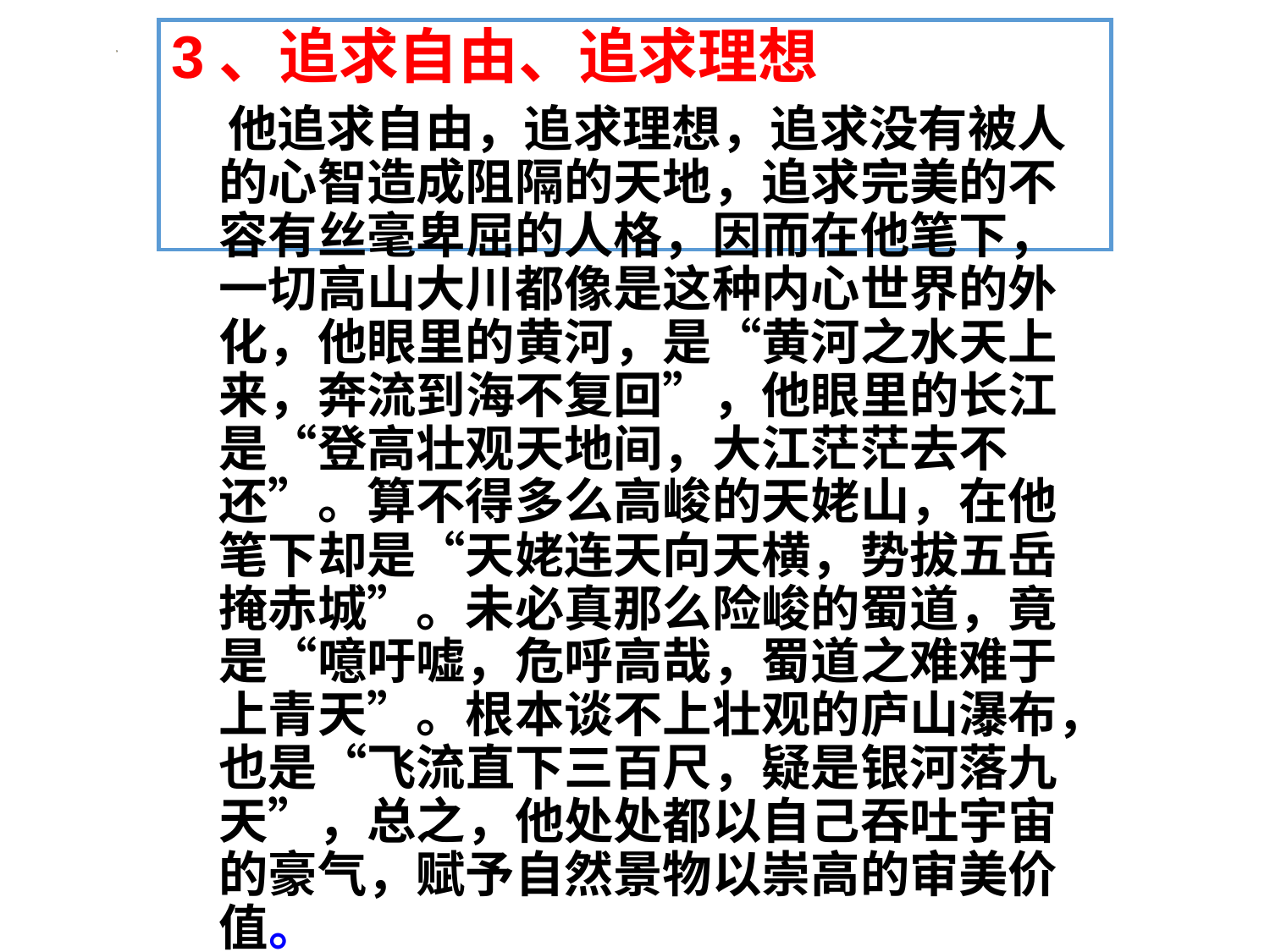

3、追求自由、追求理想
    他追求自由，追求理想，追求没有被人的心智造成阻隔的天地，追求完美的不容有丝毫卑屈的人格，因而在他笔下，一切高山大川都像是这种内心世界的外化，他眼里的黄河，是“黄河之水天上来，奔流到海不复回”，他眼里的长江是“登高壮观天地间，大江茫茫去不还”。算不得多么高峻的天姥山，在他笔下却是“天姥连天向天横，势拔五岳掩赤城”。未必真那么险峻的蜀道，竟是“噫吁嘘，危呼高哉，蜀道之难难于上青天”。根本谈不上壮观的庐山瀑布，也是“飞流直下三百尺，疑是银河落九天”，总之，他处处都以自己吞吐宇宙的豪气，赋予自然景物以崇高的审美价值。
#